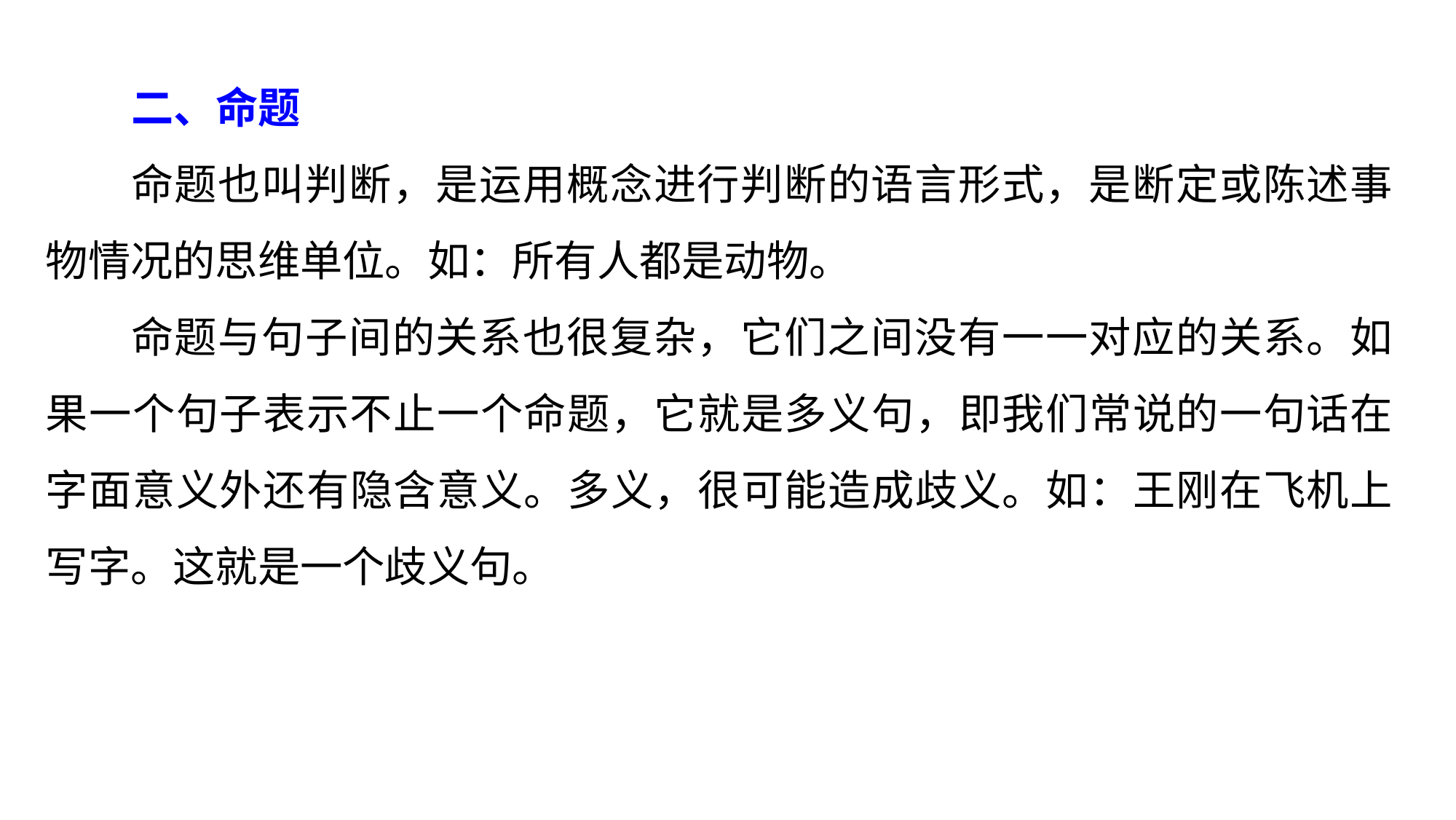

二、命题
命题也叫判断，是运用概念进行判断的语言形式，是断定或陈述事物情况的思维单位。如：所有人都是动物。
命题与句子间的关系也很复杂，它们之间没有一一对应的关系。如果一个句子表示不止一个命题，它就是多义句，即我们常说的一句话在字面意义外还有隐含意义。多义，很可能造成歧义。如：王刚在飞机上写字。这就是一个歧义句。